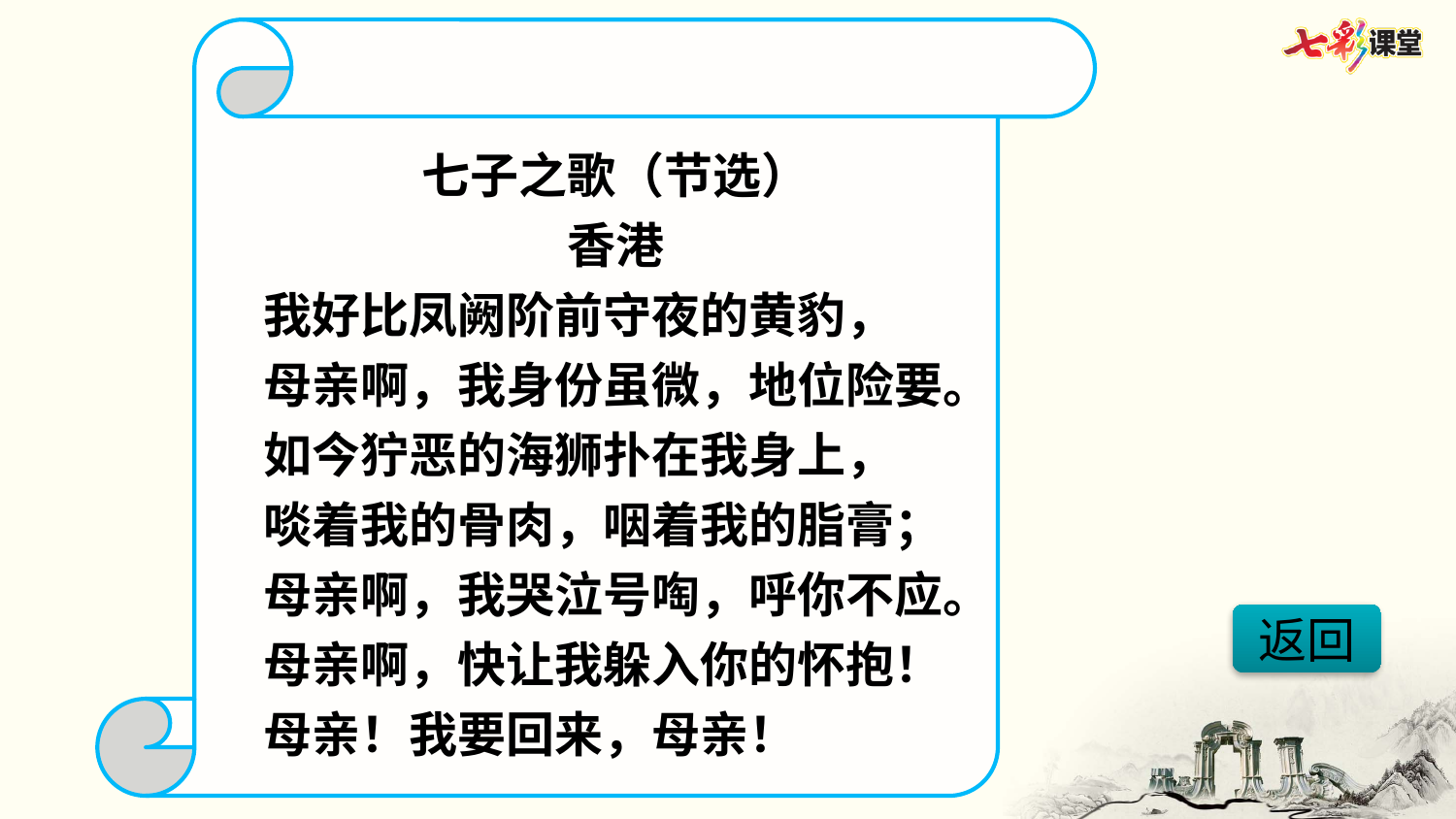

七子之歌（节选）
香港
我好比凤阙阶前守夜的黄豹，
母亲啊，我身份虽微，地位险要。
如今狞恶的海狮扑在我身上，
啖着我的骨肉，咽着我的脂膏；
母亲啊，我哭泣号啕，呼你不应。
母亲啊，快让我躲入你的怀抱！
母亲！我要回来，母亲！
返回